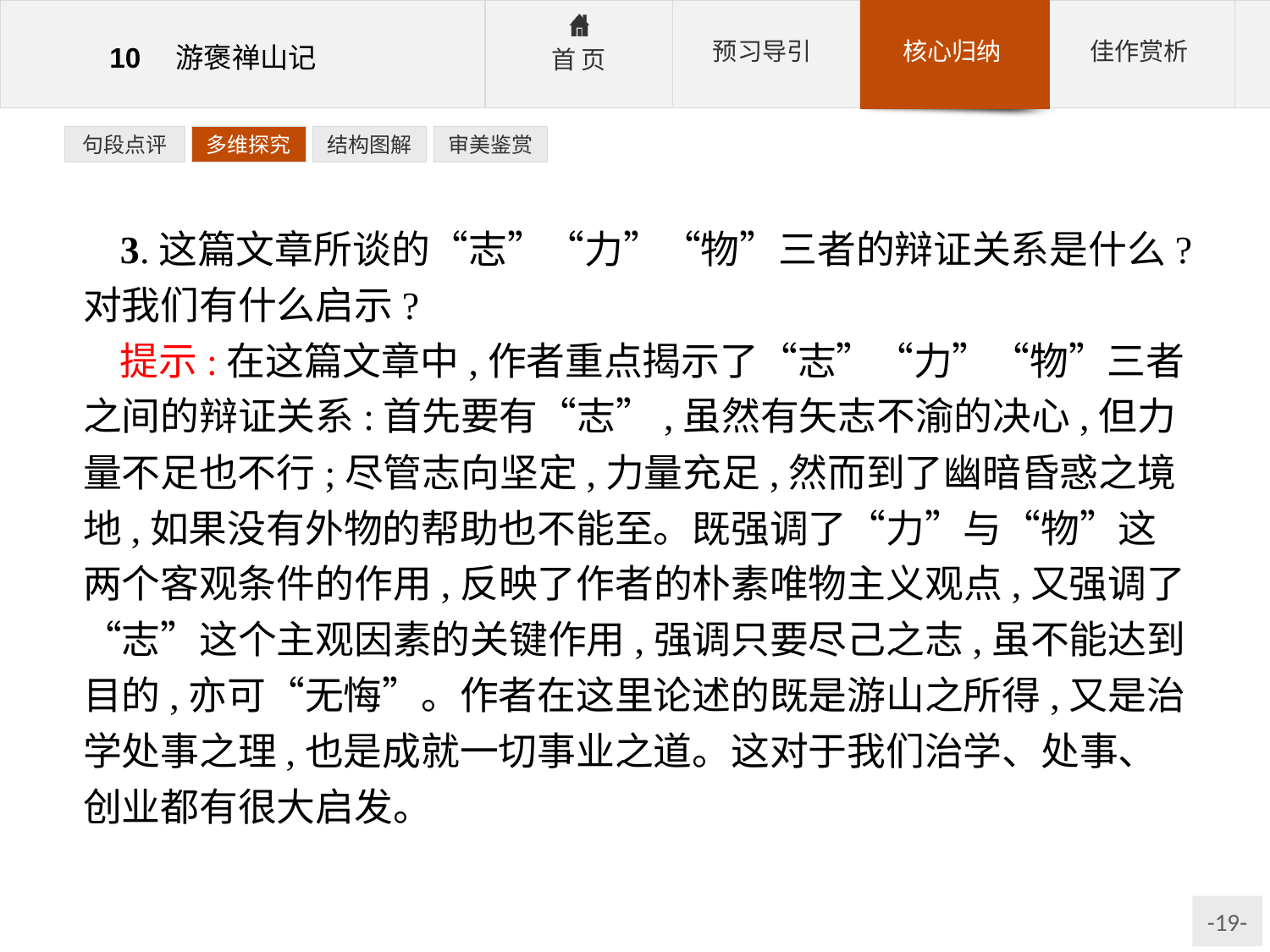

句段点评
多维探究
结构图解
审美鉴赏
3.这篇文章所谈的“志”“力”“物”三者的辩证关系是什么?对我们有什么启示?
提示:在这篇文章中,作者重点揭示了“志”“力”“物”三者之间的辩证关系:首先要有“志”,虽然有矢志不渝的决心,但力量不足也不行;尽管志向坚定,力量充足,然而到了幽暗昏惑之境地,如果没有外物的帮助也不能至。既强调了“力”与“物”这两个客观条件的作用,反映了作者的朴素唯物主义观点,又强调了“志”这个主观因素的关键作用,强调只要尽己之志,虽不能达到目的,亦可“无悔”。作者在这里论述的既是游山之所得,又是治学处事之理,也是成就一切事业之道。这对于我们治学、处事、创业都有很大启发。